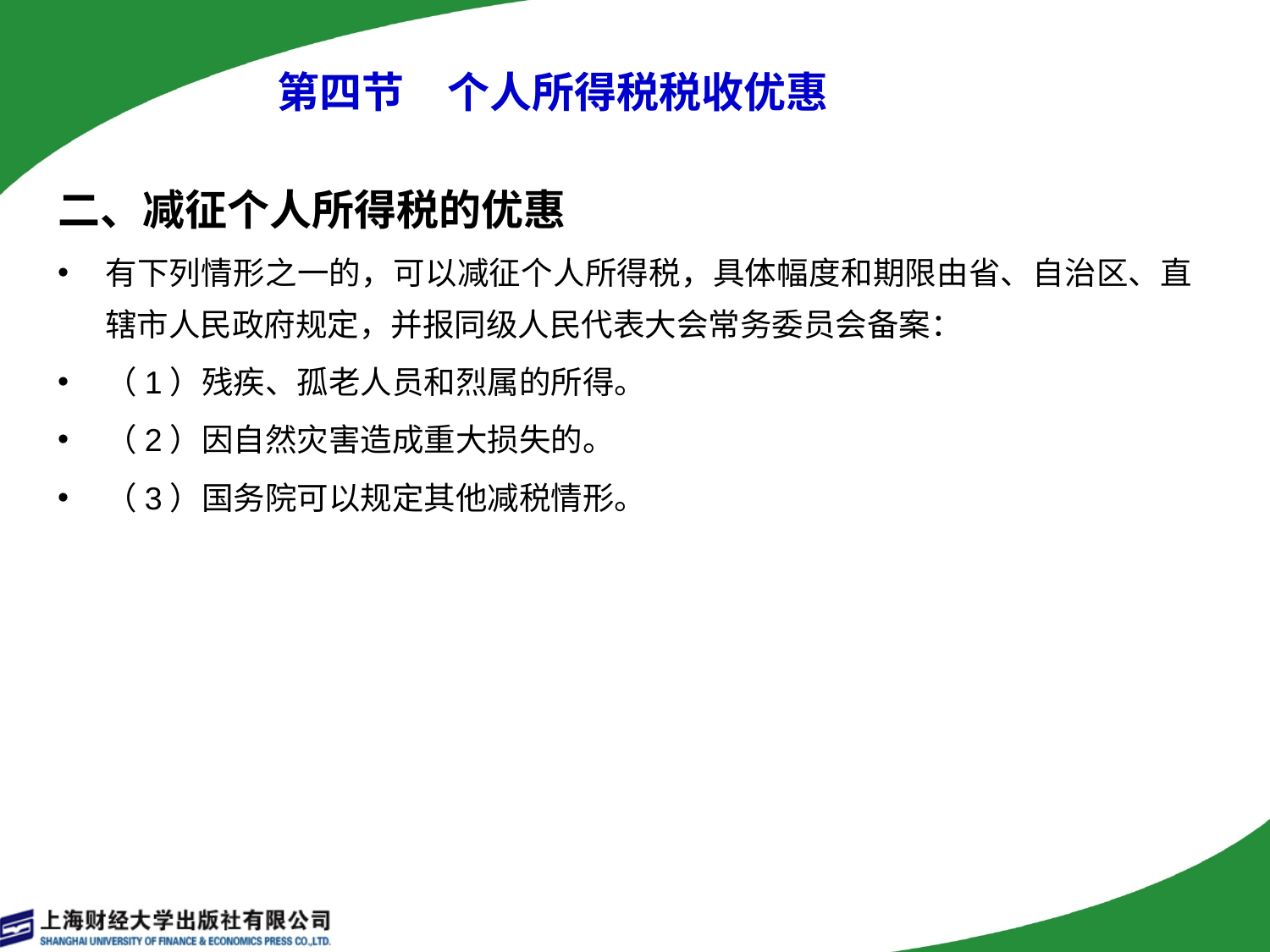

第四节　个人所得税税收优惠
二、减征个人所得税的优惠
有下列情形之一的，可以减征个人所得税，具体幅度和期限由省、自治区、直辖市人民政府规定，并报同级人民代表大会常务委员会备案：
（1）残疾、孤老人员和烈属的所得。
（2）因自然灾害造成重大损失的。
（3）国务院可以规定其他减税情形。